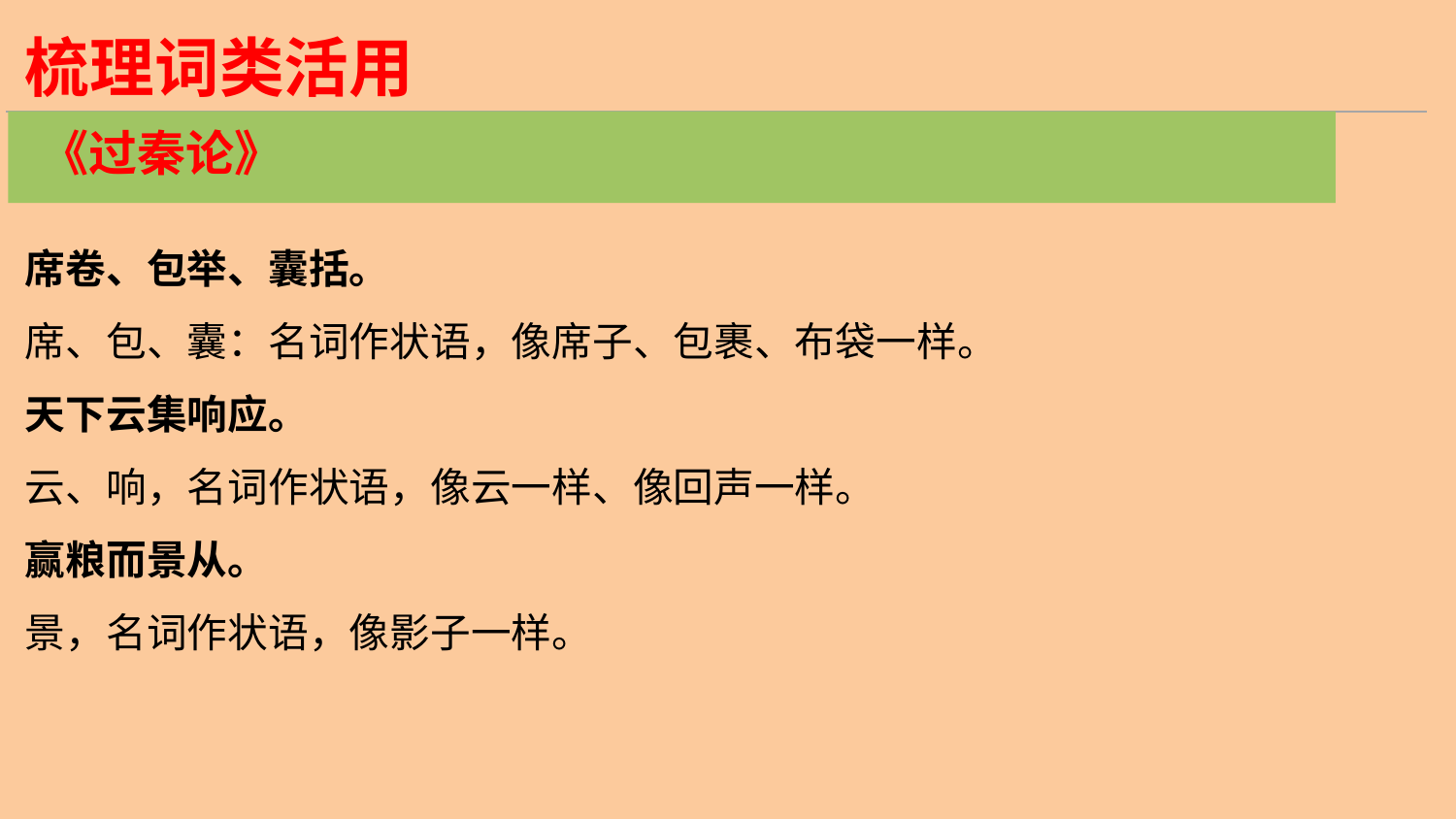

梳理词类活用

《过秦论》
席卷、包举、囊括。
席、包、囊：名词作状语，像席子、包裹、布袋一样。
天下云集响应。
云、响，名词作状语，像云一样、像回声一样。
赢粮而景从。
景，名词作状语，像影子一样。